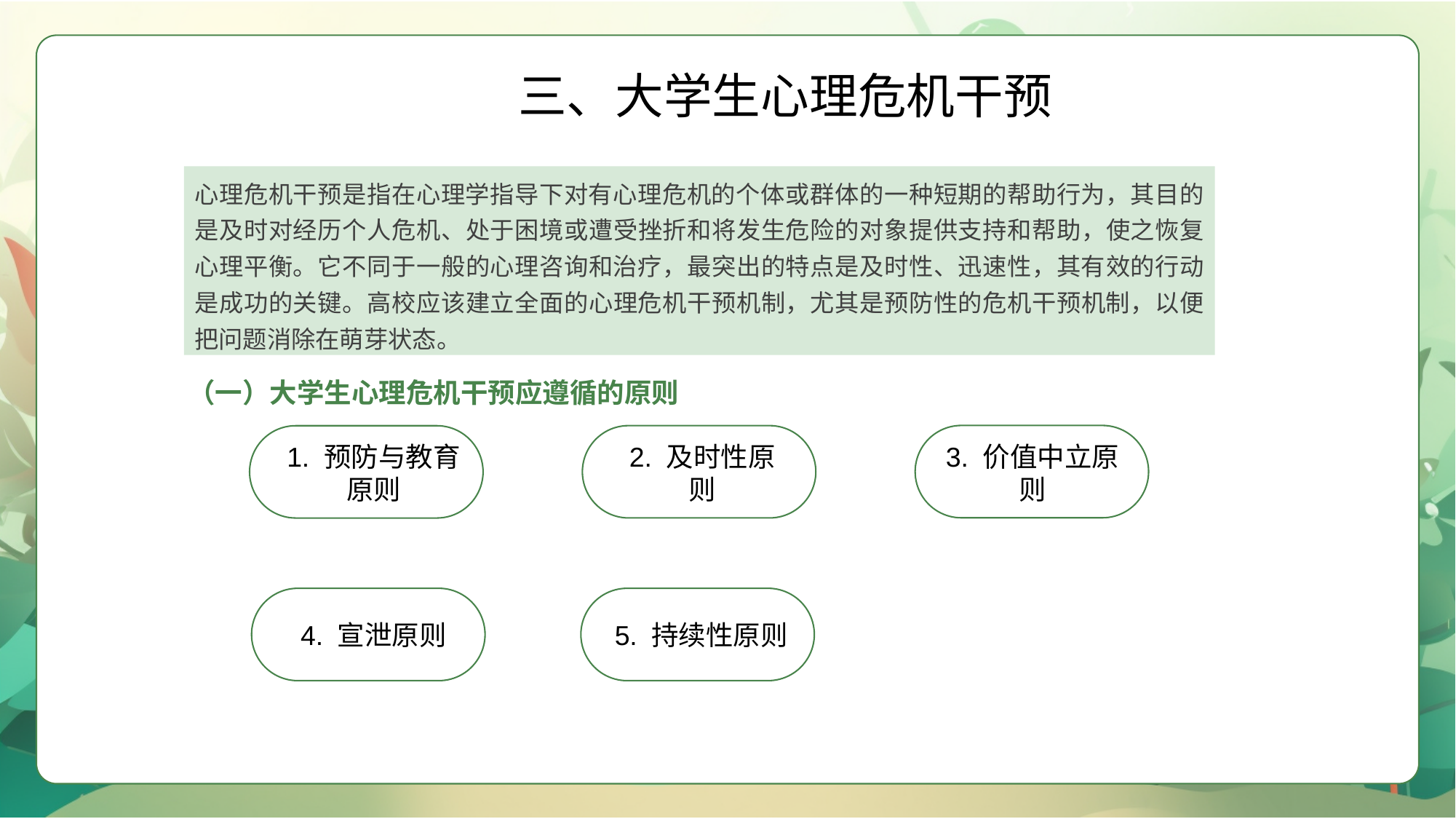

三、大学生心理危机干预
心理危机干预是指在心理学指导下对有心理危机的个体或群体的一种短期的帮助行为，其目的是及时对经历个人危机、处于困境或遭受挫折和将发生危险的对象提供支持和帮助，使之恢复心理平衡。它不同于一般的心理咨询和治疗，最突出的特点是及时性、迅速性，其有效的行动是成功的关键。高校应该建立全面的心理危机干预机制，尤其是预防性的危机干预机制，以便把问题消除在萌芽状态。

（一）大学生心理危机干预应遵循的原则

3. 价值中立原则

2. 及时性原则

1. 预防与教育原则

4. 宣泄原则

5. 持续性原则